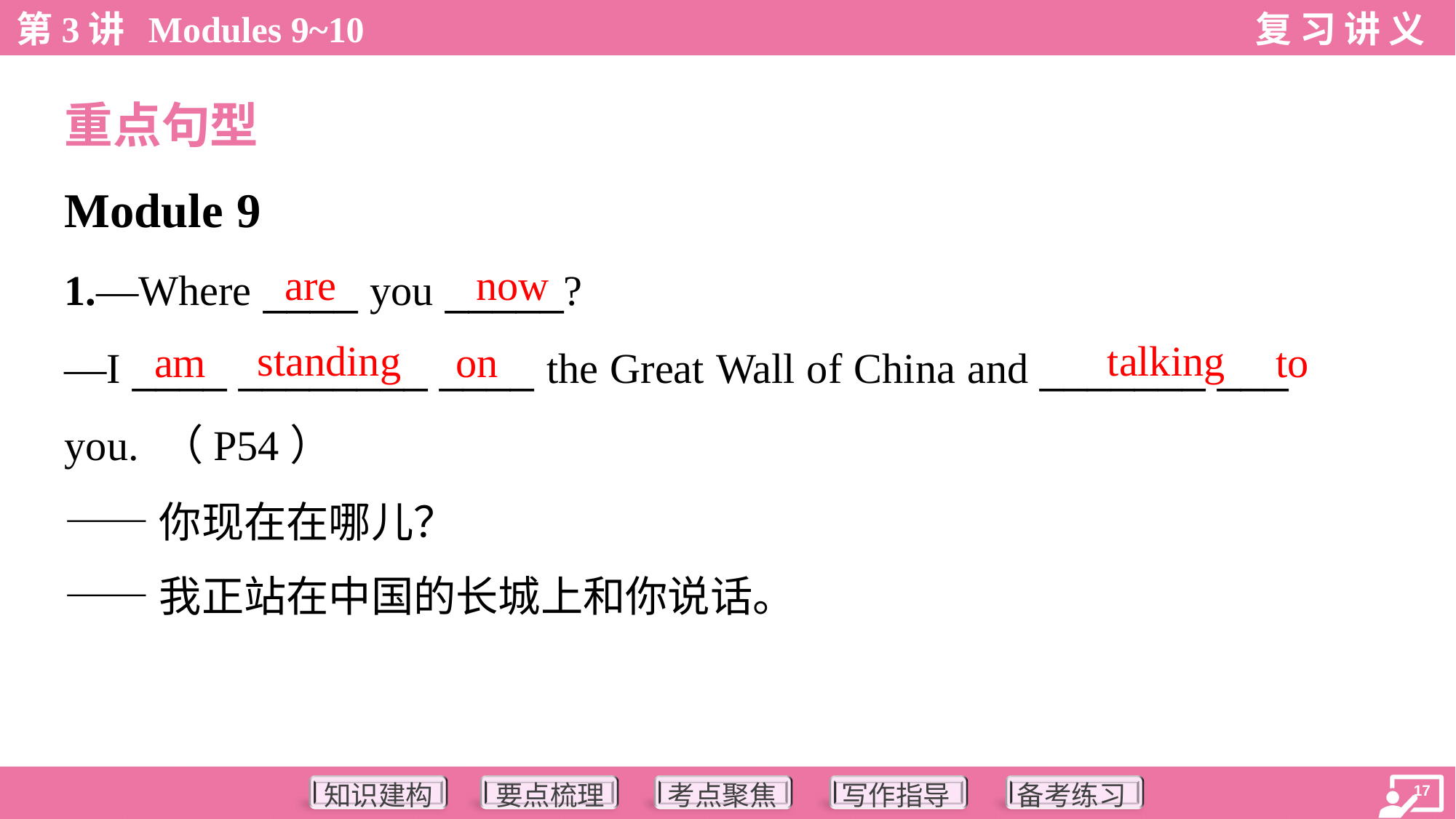

重点句型
Module 9
are
now
1.—Where ____ you _____?
—I ____ ________ ____ the Great Wall of China and _______ ___
you. （P54）
——你现在在哪儿？
——我正站在中国的长城上和你说话。
standing
talking
am
on
to